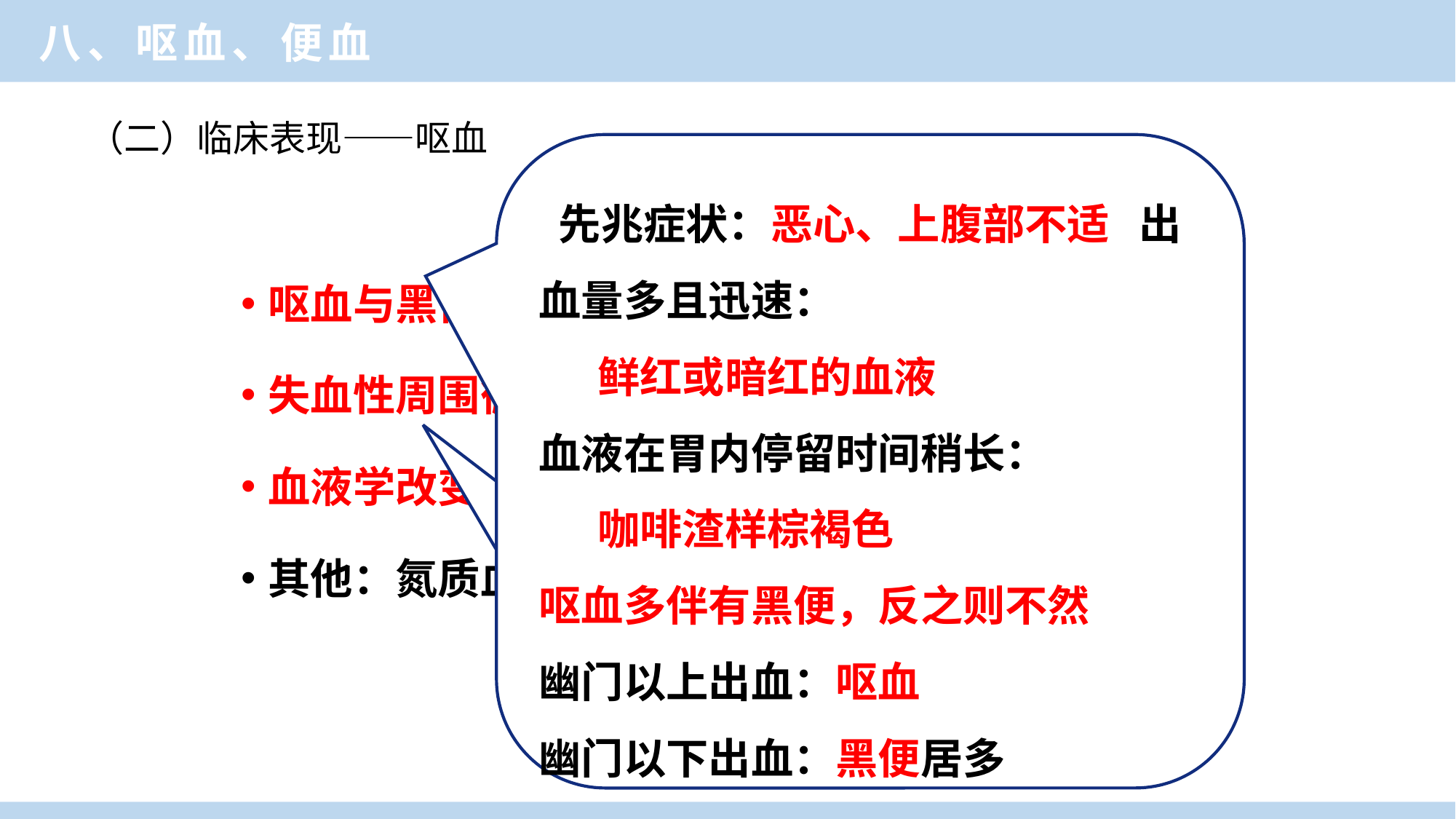

八、呕血、便血
（二）临床表现——呕血
 先兆症状：恶心、上腹部不适   出血量多且迅速：
     鲜红或暗红的血液
血液在胃内停留时间稍长：
     咖啡渣样棕褐色
呕血多伴有黑便，反之则不然
幽门以上出血：呕血
幽门以下出血：黑便居多
呕血与黑便
失血性周围循环衰竭
血液学改变
其他：氮质血症，发热

 严密监测
呕血量、黑便量、尿量
生命体征